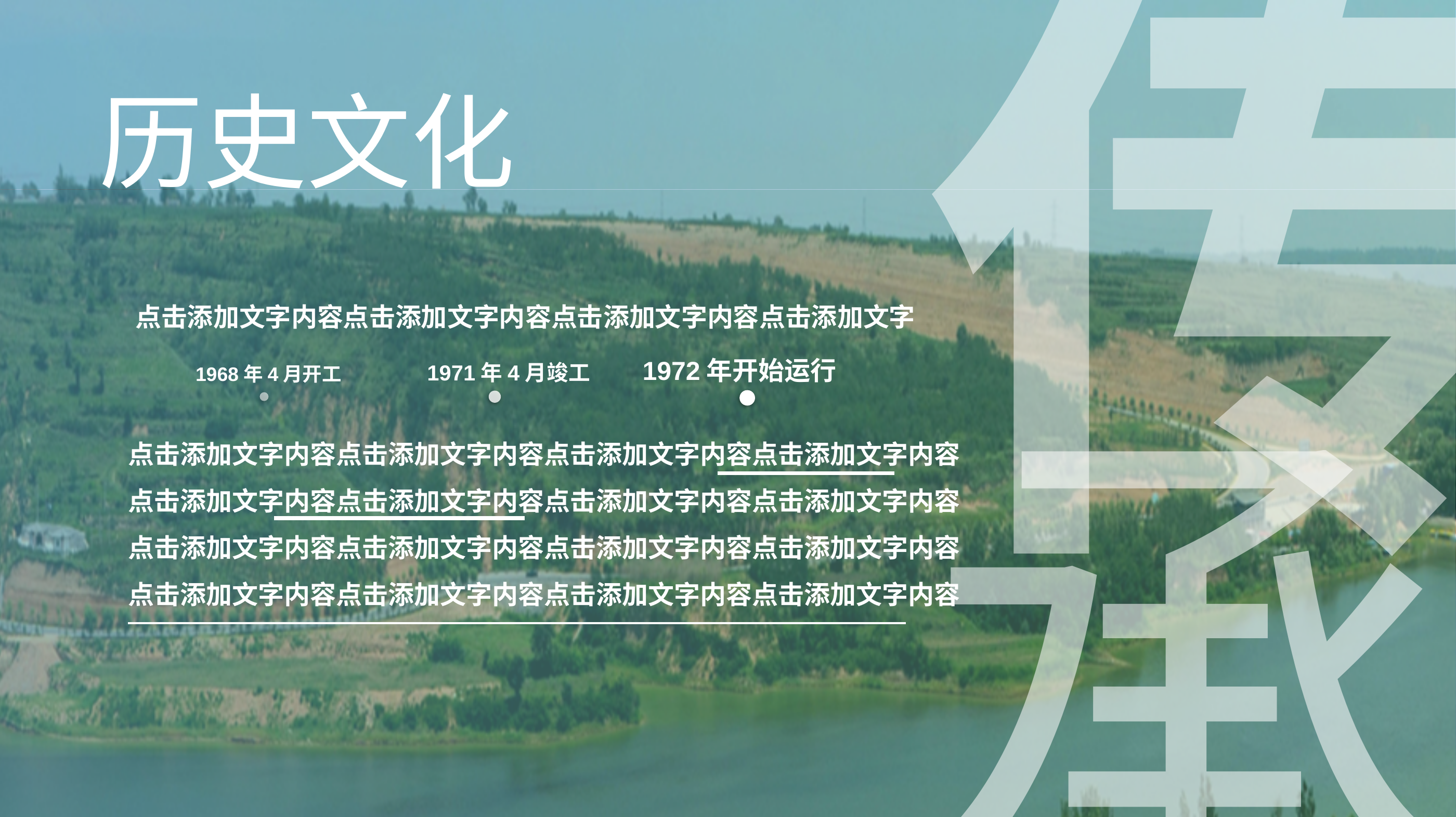

传
历史文化
点击添加文字内容点击添加文字内容点击添加文字内容点击添加文字
承
1972年开始运行
1971年4月竣工
1968年4月开工

点击添加文字内容点击添加文字内容点击添加文字内容点击添加文字内容点击添加文字内容点击添加文字内容点击添加文字内容点击添加文字内容点击添加文字内容点击添加文字内容点击添加文字内容点击添加文字内容点击添加文字内容点击添加文字内容点击添加文字内容点击添加文字内容